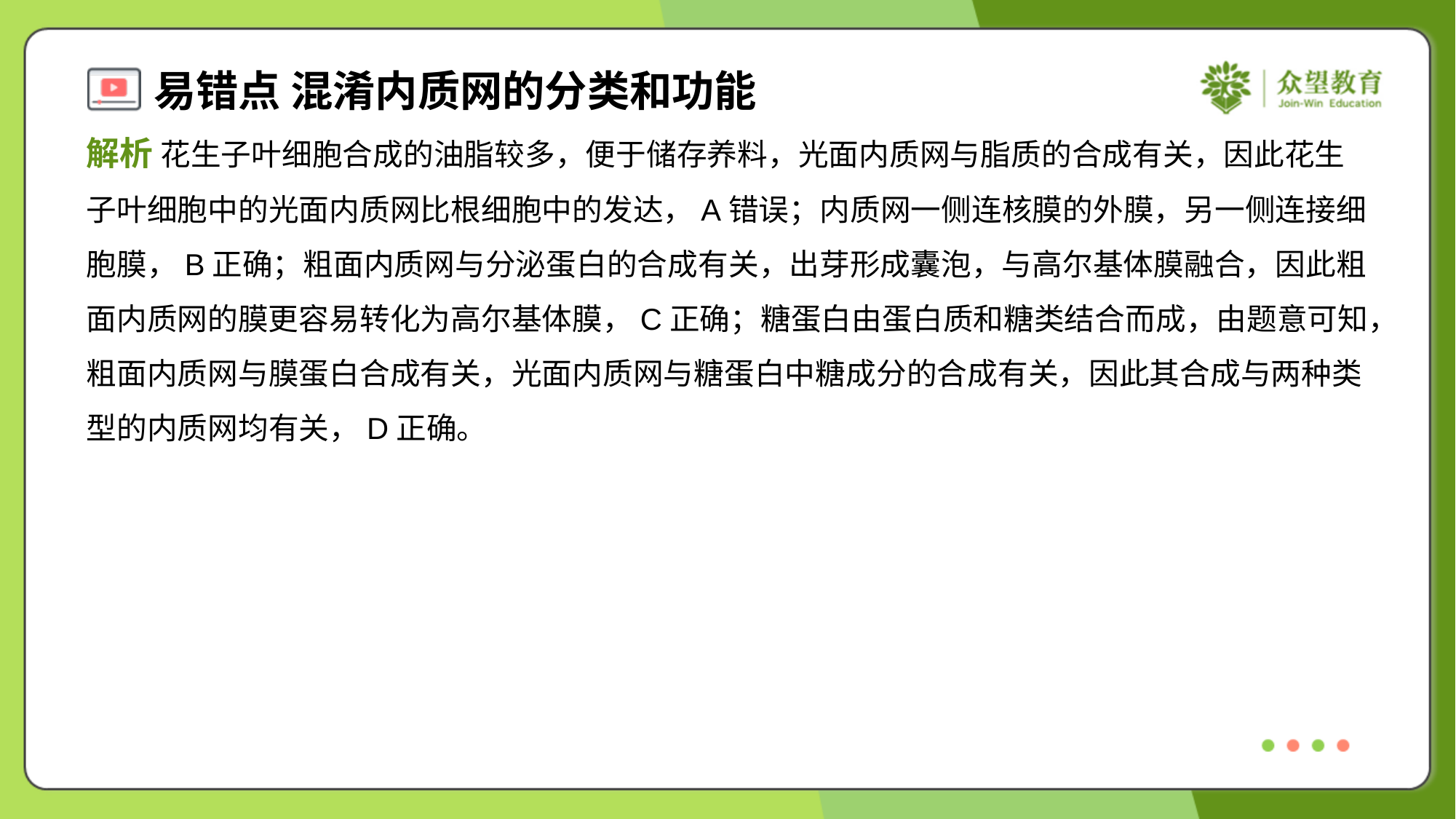

解析 花生子叶细胞合成的油脂较多，便于储存养料，光面内质网与脂质的合成有关，因此花生
子叶细胞中的光面内质网比根细胞中的发达，A错误；内质网一侧连核膜的外膜，另一侧连接细
胞膜，B正确；粗面内质网与分泌蛋白的合成有关，出芽形成囊泡，与高尔基体膜融合，因此粗
面内质网的膜更容易转化为高尔基体膜，C正确；糖蛋白由蛋白质和糖类结合而成，由题意可知，
粗面内质网与膜蛋白合成有关，光面内质网与糖蛋白中糖成分的合成有关，因此其合成与两种类
型的内质网均有关，D正确。